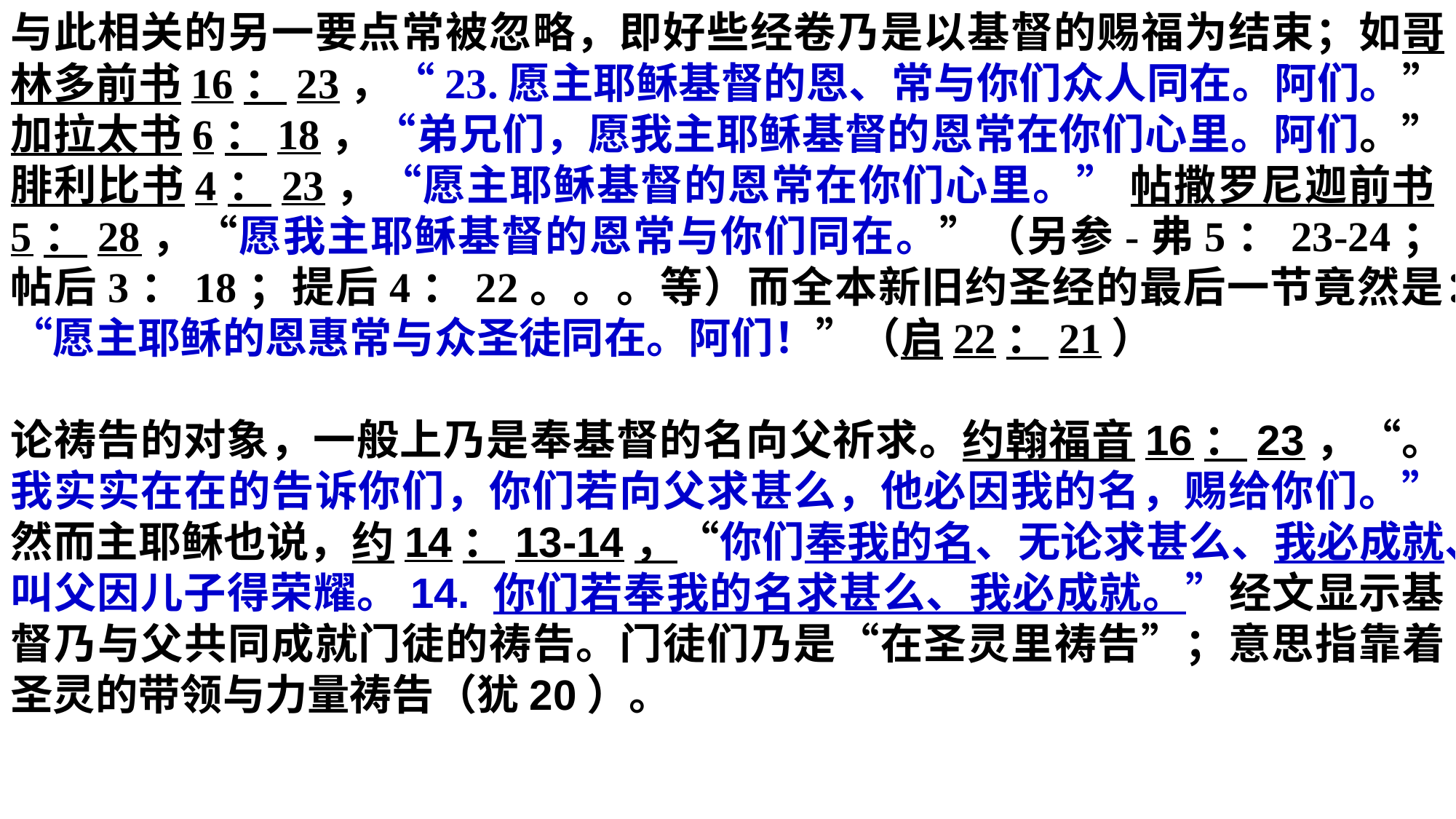

与此相关的另一要点常被忽略，即好些经卷乃是以基督的赐福为结束；如哥林多前书16：23，“23.愿主耶稣基督的恩、常与你们众人同在。阿们。”
加拉太书6：18，“弟兄们，愿我主耶稣基督的恩常在你们心里。阿们。”腓利比书4：23，“愿主耶稣基督的恩常在你们心里。” 帖撒罗尼迦前书5：28，“愿我主耶稣基督的恩常与你们同在。”（另参-弗5：23-24；帖后3：18；提后4：22。。。等）而全本新旧约圣经的最后一节竟然是：“愿主耶稣的恩惠常与众圣徒同在。阿们！”（启22：21）

论祷告的对象，一般上乃是奉基督的名向父祈求。约翰福音16：23，“。我实实在在的告诉你们，你们若向父求甚么，他必因我的名，赐给你们。”然而主耶稣也说，约14：13-14，“你们奉我的名、无论求甚么、我必成就、叫父因儿子得荣耀。14. 你们若奉我的名求甚么、我必成就。”经文显示基督乃与父共同成就门徒的祷告。门徒们乃是“在圣灵里祷告”；意思指靠着圣灵的带领与力量祷告（犹20）。